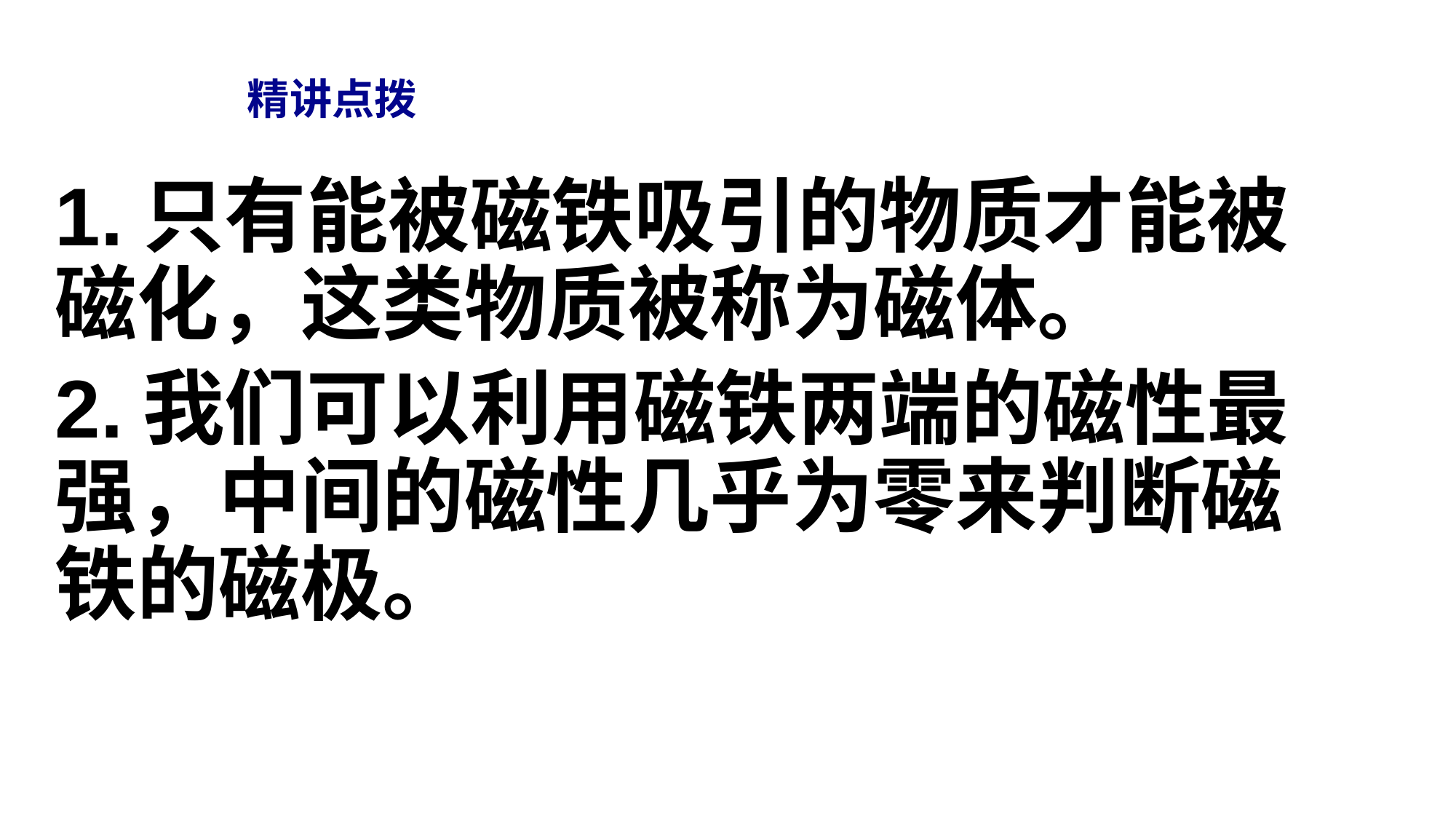

# 精讲点拨
1.只有能被磁铁吸引的物质才能被磁化，这类物质被称为磁体。
2.我们可以利用磁铁两端的磁性最强，中间的磁性几乎为零来判断磁铁的磁极。